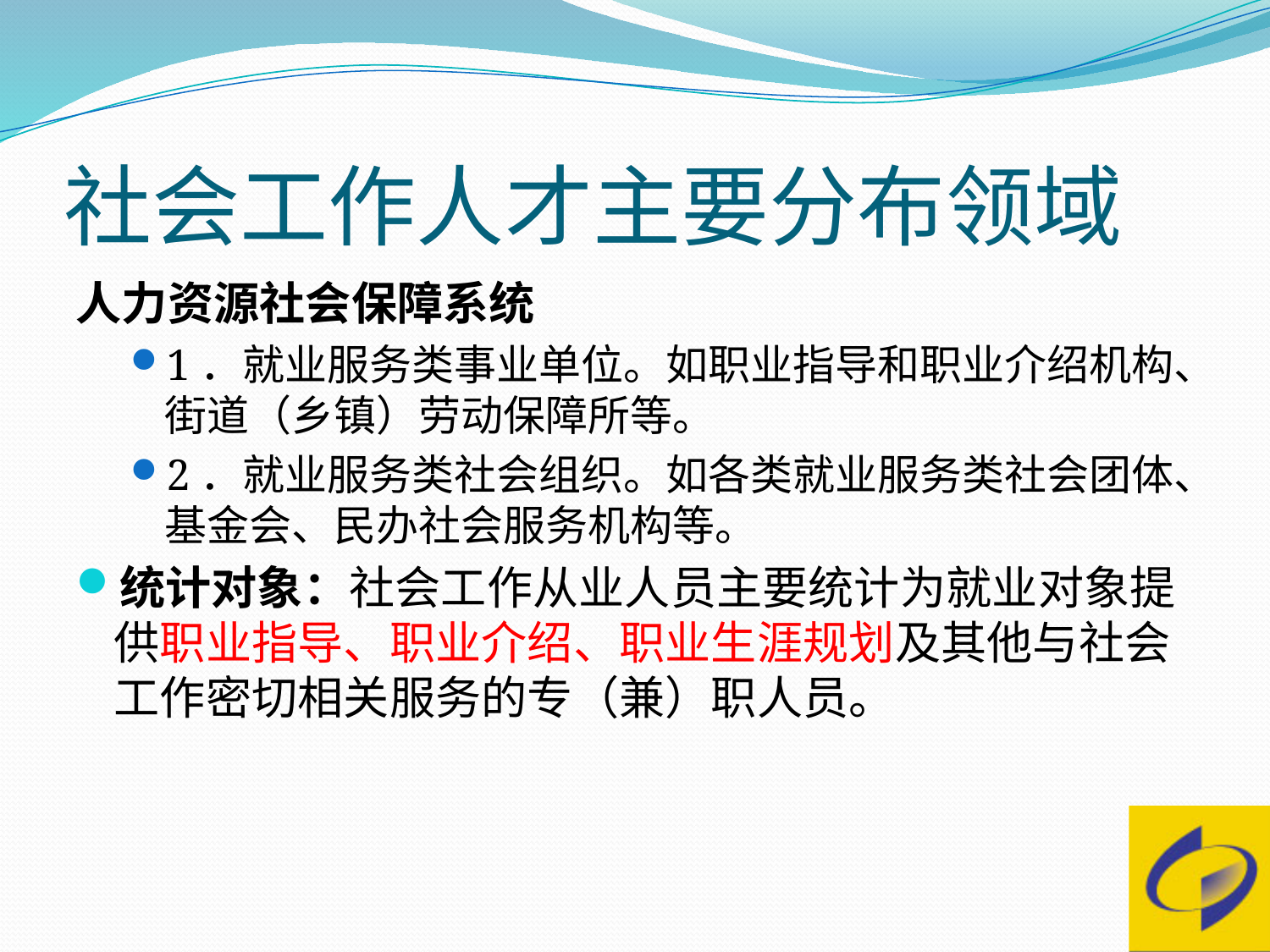

# 社会工作人才主要分布领域
人力资源社会保障系统
1．就业服务类事业单位。如职业指导和职业介绍机构、街道（乡镇）劳动保障所等。
2．就业服务类社会组织。如各类就业服务类社会团体、基金会、民办社会服务机构等。
统计对象：社会工作从业人员主要统计为就业对象提供职业指导、职业介绍、职业生涯规划及其他与社会工作密切相关服务的专（兼）职人员。